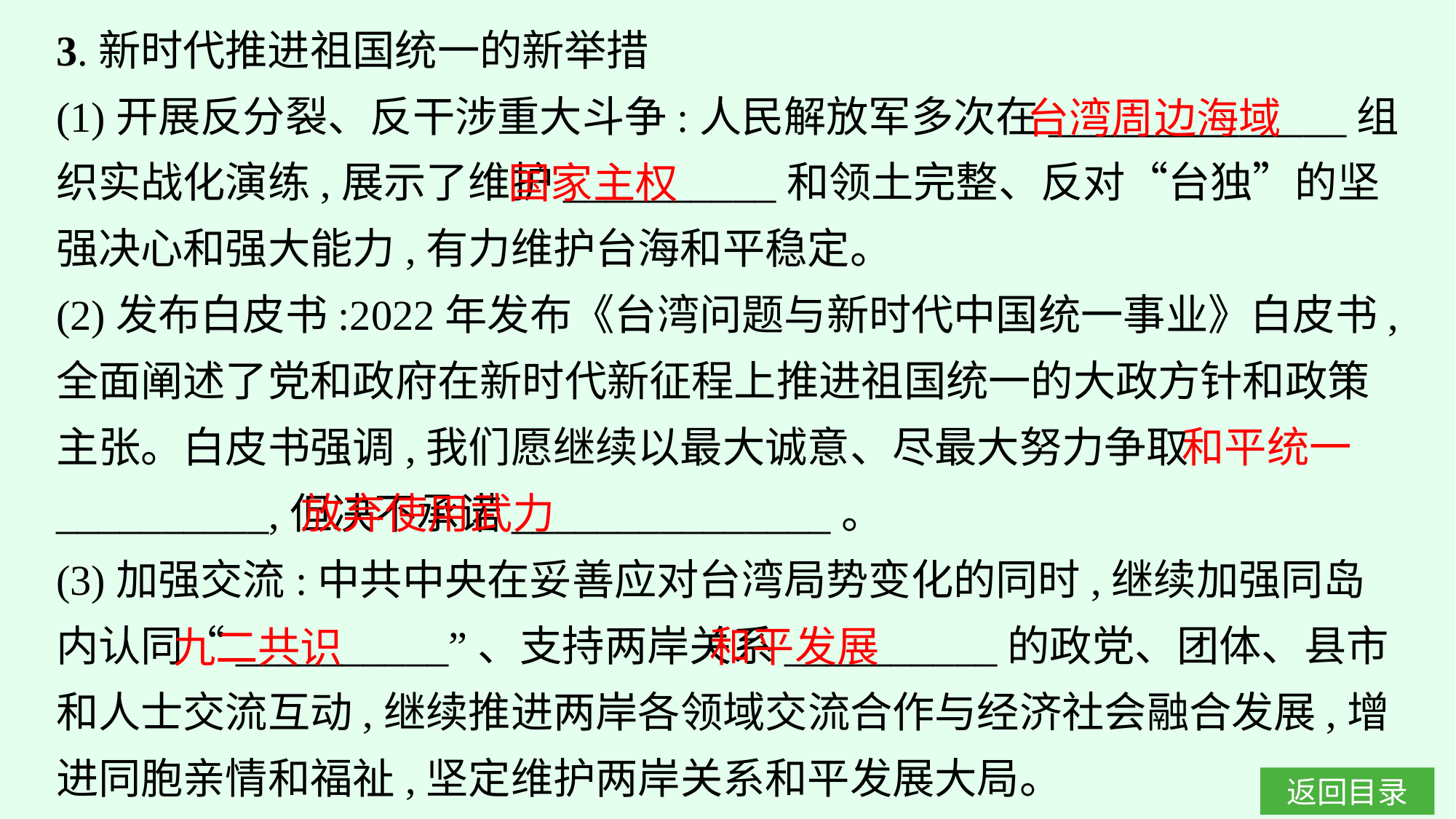

3.新时代推进祖国统一的新举措
(1)开展反分裂、反干涉重大斗争:人民解放军多次在______________组织实战化演练,展示了维护__________和领土完整、反对“台独”的坚强决心和强大能力,有力维护台海和平稳定。
(2)发布白皮书:2022年发布《台湾问题与新时代中国统一事业》白皮书,全面阐述了党和政府在新时代新征程上推进祖国统一的大政方针和政策主张。白皮书强调,我们愿继续以最大诚意、尽最大努力争取__________,但决不承诺_______________。
(3)加强交流:中共中央在妥善应对台湾局势变化的同时,继续加强同岛内认同“__________”、支持两岸关系__________的政党、团体、县市和人士交流互动,继续推进两岸各领域交流合作与经济社会融合发展,增进同胞亲情和福祉,坚定维护两岸关系和平发展大局。
台湾周边海域
国家主权
和平统一
放弃使用武力
和平发展
九二共识